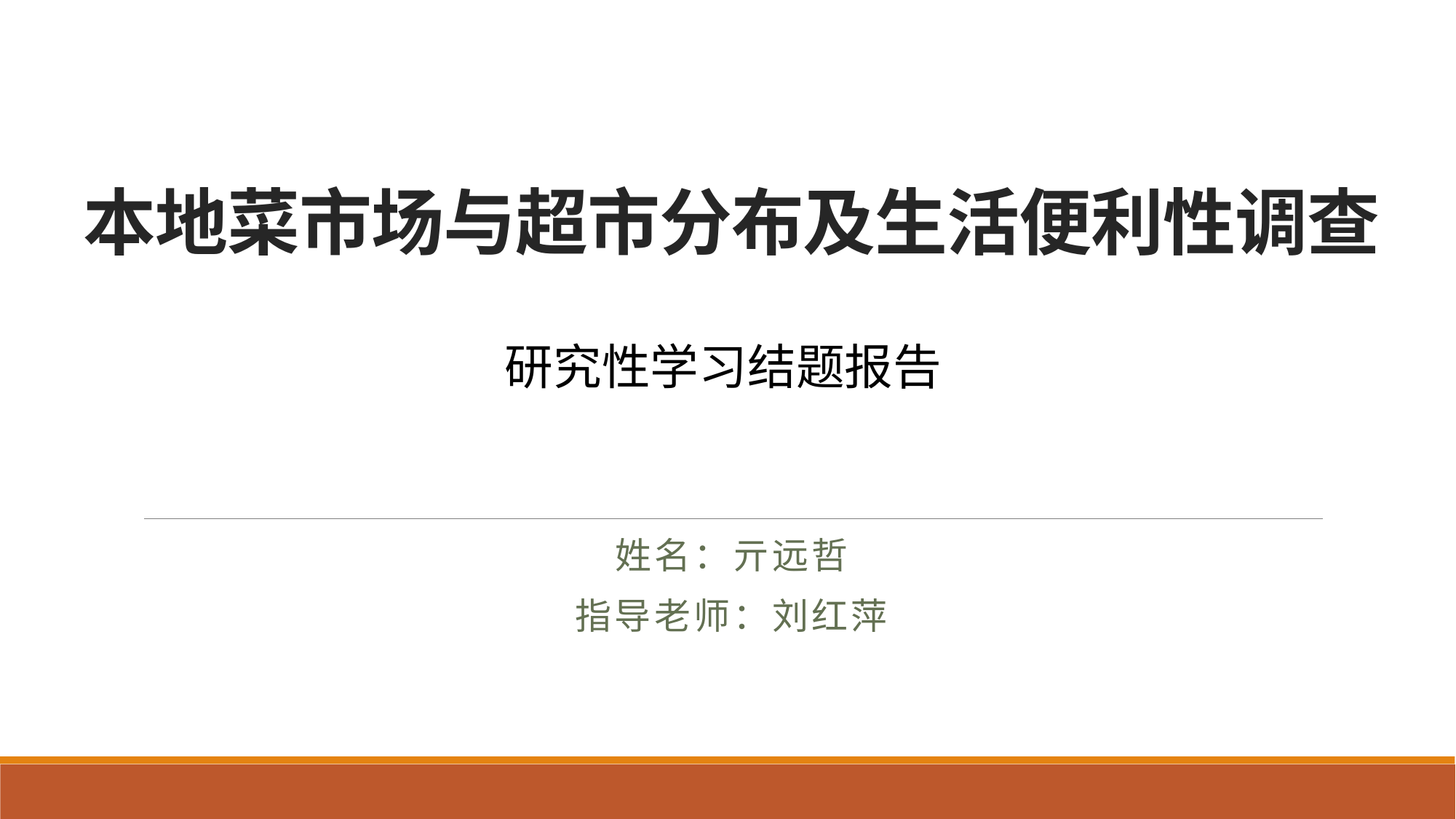

# 本地菜市场与超市分布及生活便利性调查
研究性学习结题报告
姓名：亓远哲
指导老师：刘红萍